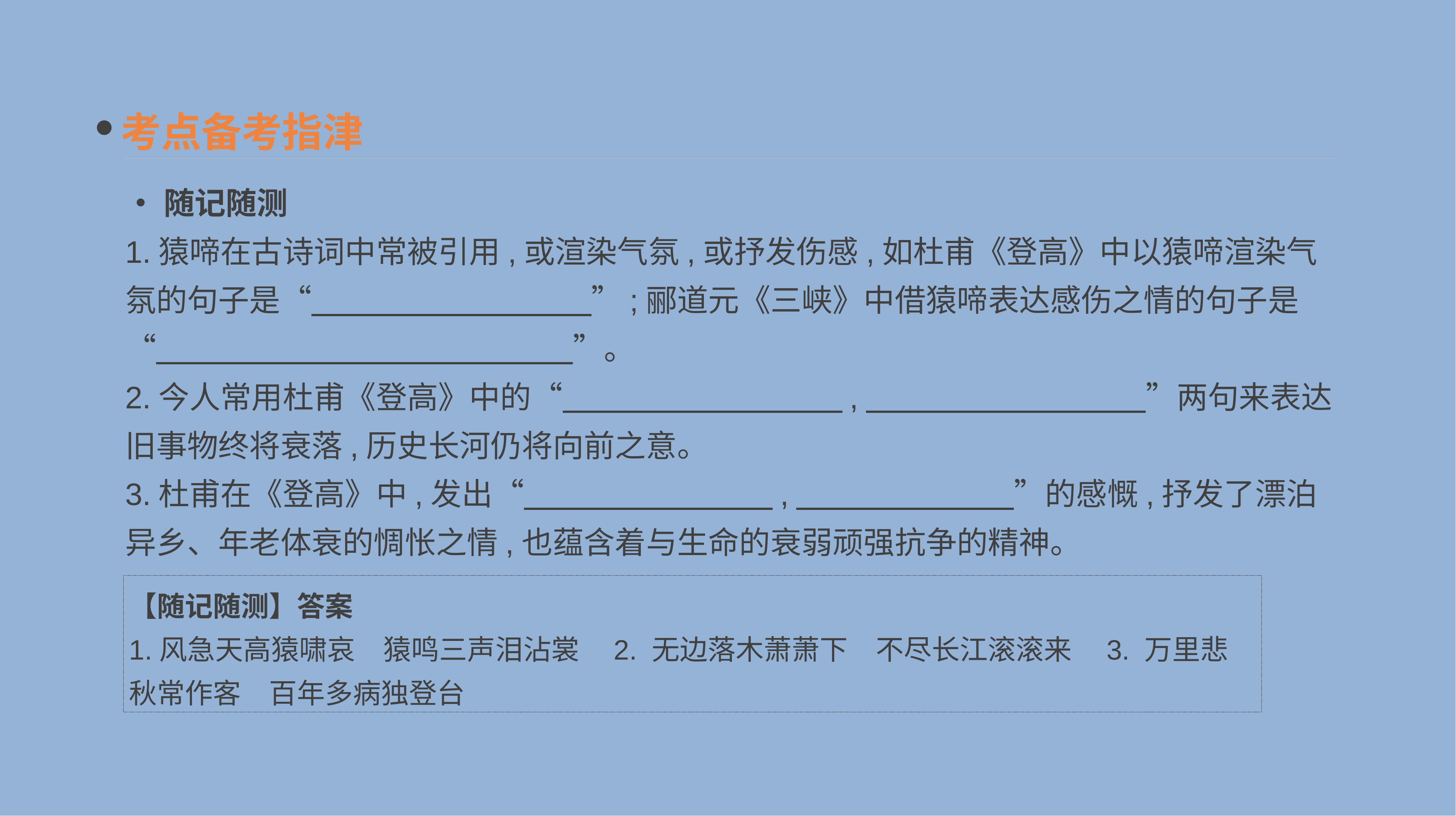

考点备考指津

•随记随测
1.猿啼在古诗词中常被引用,或渲染气氛,或抒发伤感,如杜甫《登高》中以猿啼渲染气氛的句子是“　　　　　　　　　”;郦道元《三峡》中借猿啼表达感伤之情的句子是“　　　　　　　　                        ”。
2.今人常用杜甫《登高》中的“　　　　　　　　　,　　　　　　　　　”两句来表达旧事物终将衰落,历史长河仍将向前之意。
3.杜甫在《登高》中,发出“　　　　　　　　,　　　　　　　”的感慨,抒发了漂泊异乡、年老体衰的惆怅之情,也蕴含着与生命的衰弱顽强抗争的精神。
【随记随测】答案
1.风急天高猿啸哀　猿鸣三声泪沾裳　2. 无边落木萧萧下　不尽长江滚滚来　3. 万里悲秋常作客　百年多病独登台